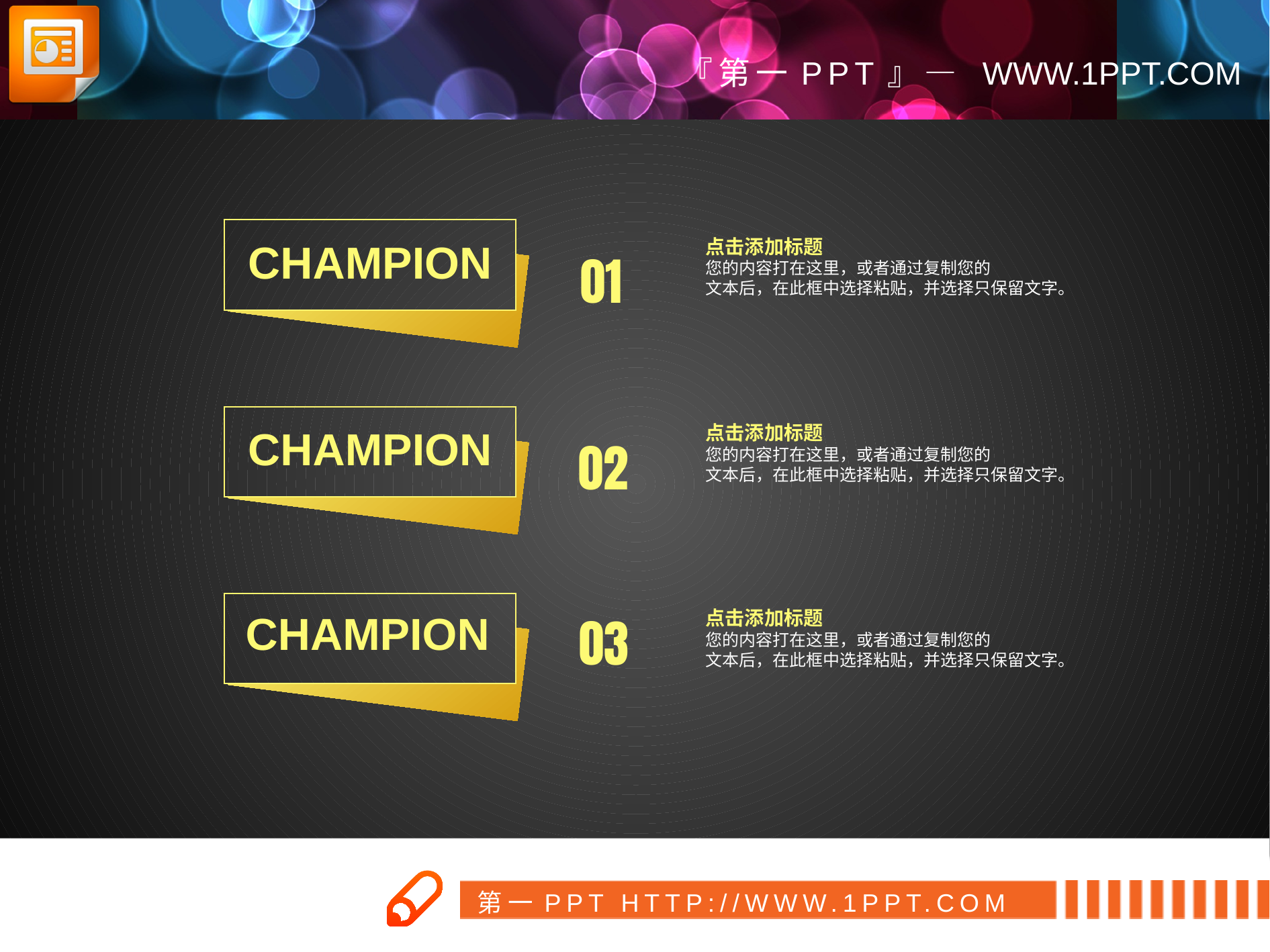

CHAMPION

点击添加标题
您的内容打在这里，或者通过复制您的
文本后，在此框中选择粘贴，并选择只保留文字。

01

CHAMPION

点击添加标题
您的内容打在这里，或者通过复制您的
文本后，在此框中选择粘贴，并选择只保留文字。

02

CHAMPION

点击添加标题
您的内容打在这里，或者通过复制您的
文本后，在此框中选择粘贴，并选择只保留文字。

03